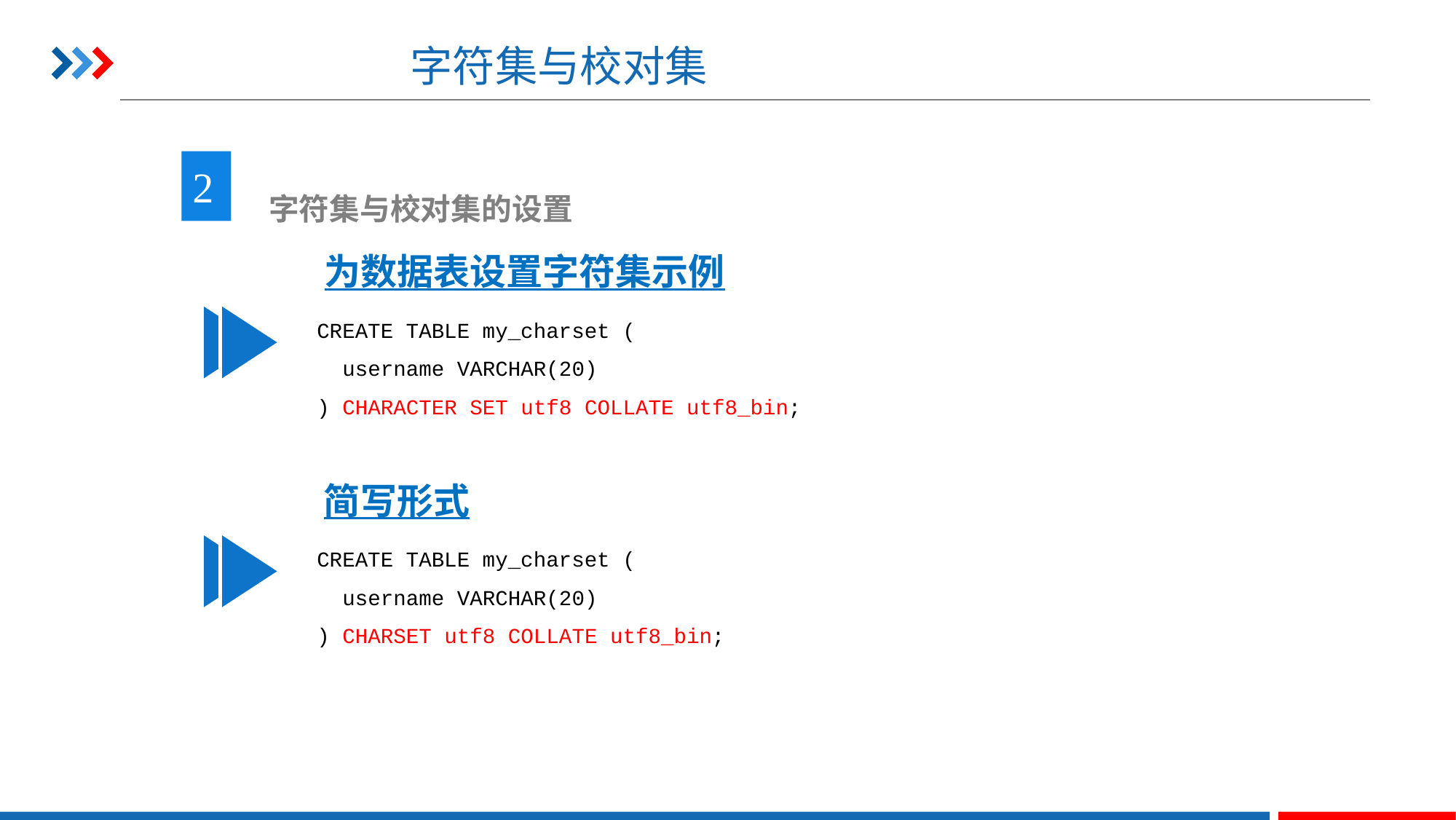

# 字符集与校对集

2
  字符集与校对集的设置
为数据表设置字符集示例
CREATE TABLE my_charset (
  username VARCHAR(20)
) CHARACTER SET utf8 COLLATE utf8_bin;

简写形式
CREATE TABLE my_charset (
  username VARCHAR(20)
) CHARSET utf8 COLLATE utf8_bin;